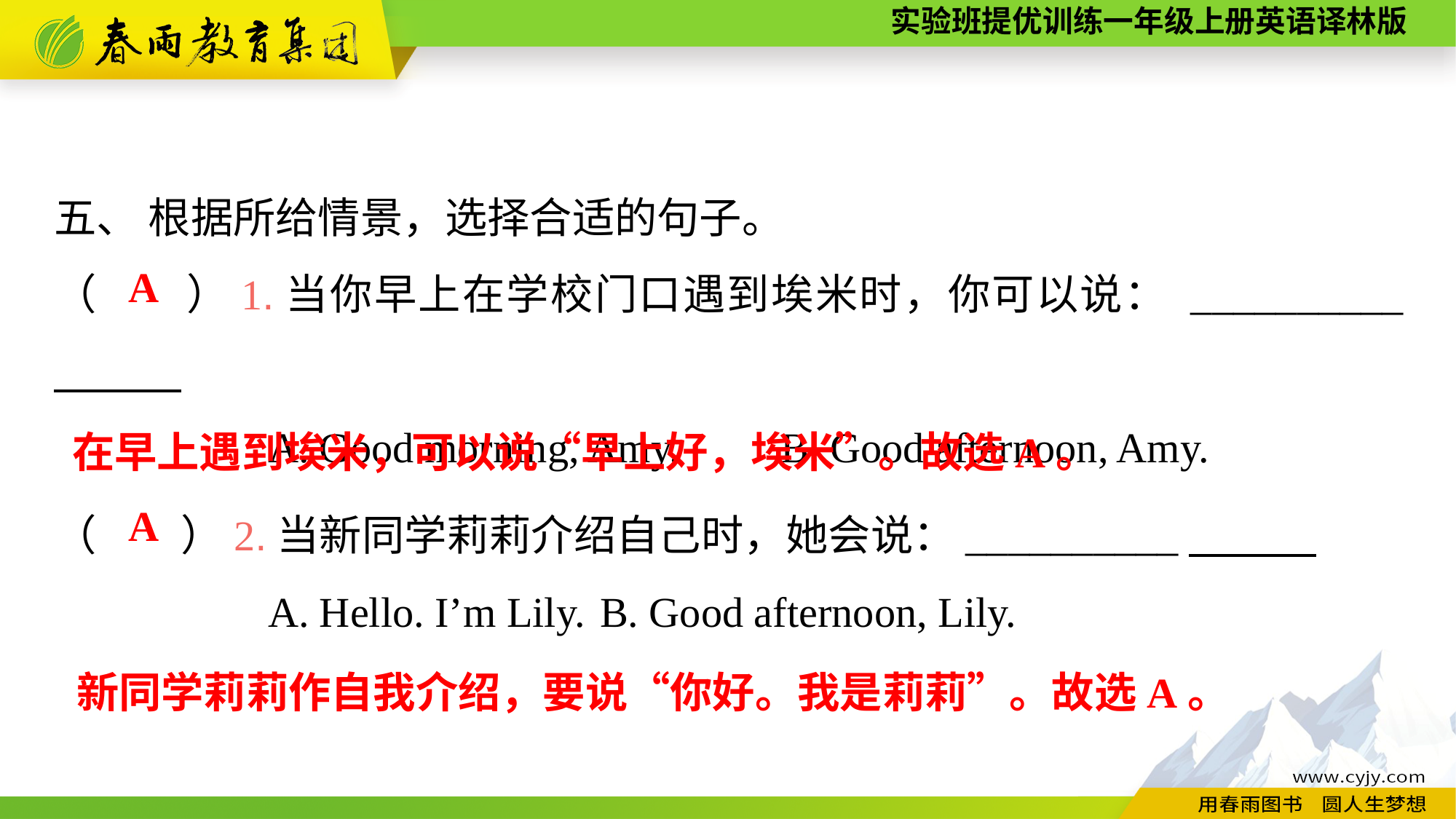

五、 根据所给情景，选择合适的句子。
（　　）1.当你早上在学校门口遇到埃米时，你可以说： __________
A. Good morning, Amy.　    B. Good afternoon, Amy.
A
在早上遇到埃米，可以说“早上好，埃米”。故选A。
（　　）2.当新同学莉莉介绍自己时，她会说：__________
A. Hello. I’m Lily.	B. Good afternoon, Lily.
A
新同学莉莉作自我介绍，要说“你好。我是莉莉”。故选A。